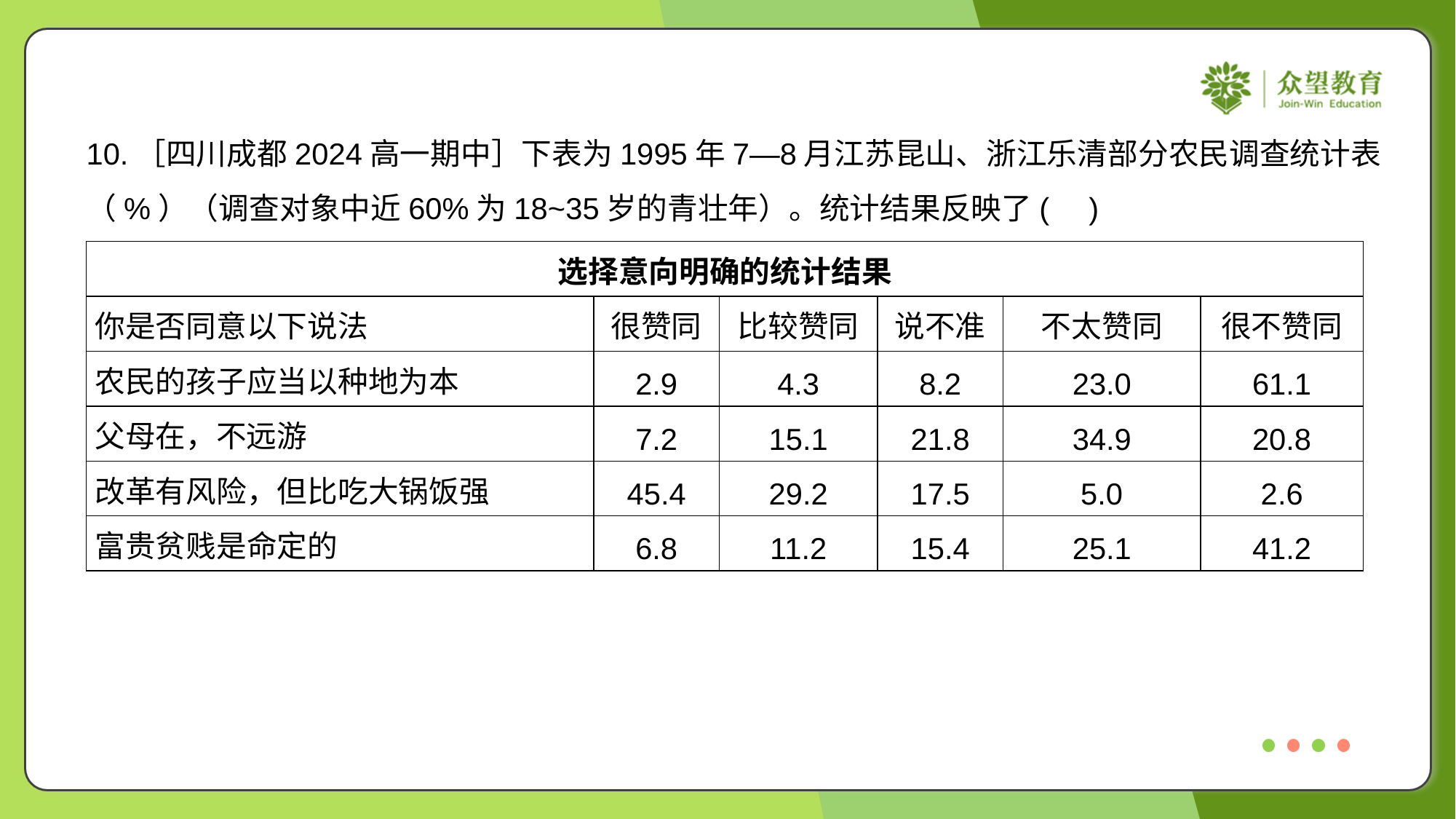

10.［四川成都2024高一期中］下表为1995年7—8月江苏昆山、浙江乐清部分农民调查统计表
（%）（调查对象中近60%为18~35岁的青壮年）。统计结果反映了(     )
| 选择意向明确的统计结果 |  |  |  |  |  |
| --- | --- | --- | --- | --- | --- |
| 你是否同意以下说法 | 很赞同 | 比较赞同 | 说不准 | 不太赞同 | 很不赞同 |
| 农民的孩子应当以种地为本 | 2.9 | 4.3 | 8.2 | 23.0 | 61.1 |
| 父母在，不远游 | 7.2 | 15.1 | 21.8 | 34.9 | 20.8 |
| 改革有风险，但比吃大锅饭强 | 45.4 | 29.2 | 17.5 | 5.0 | 2.6 |
| 富贵贫贱是命定的 | 6.8 | 11.2 | 15.4 | 25.1 | 41.2 |